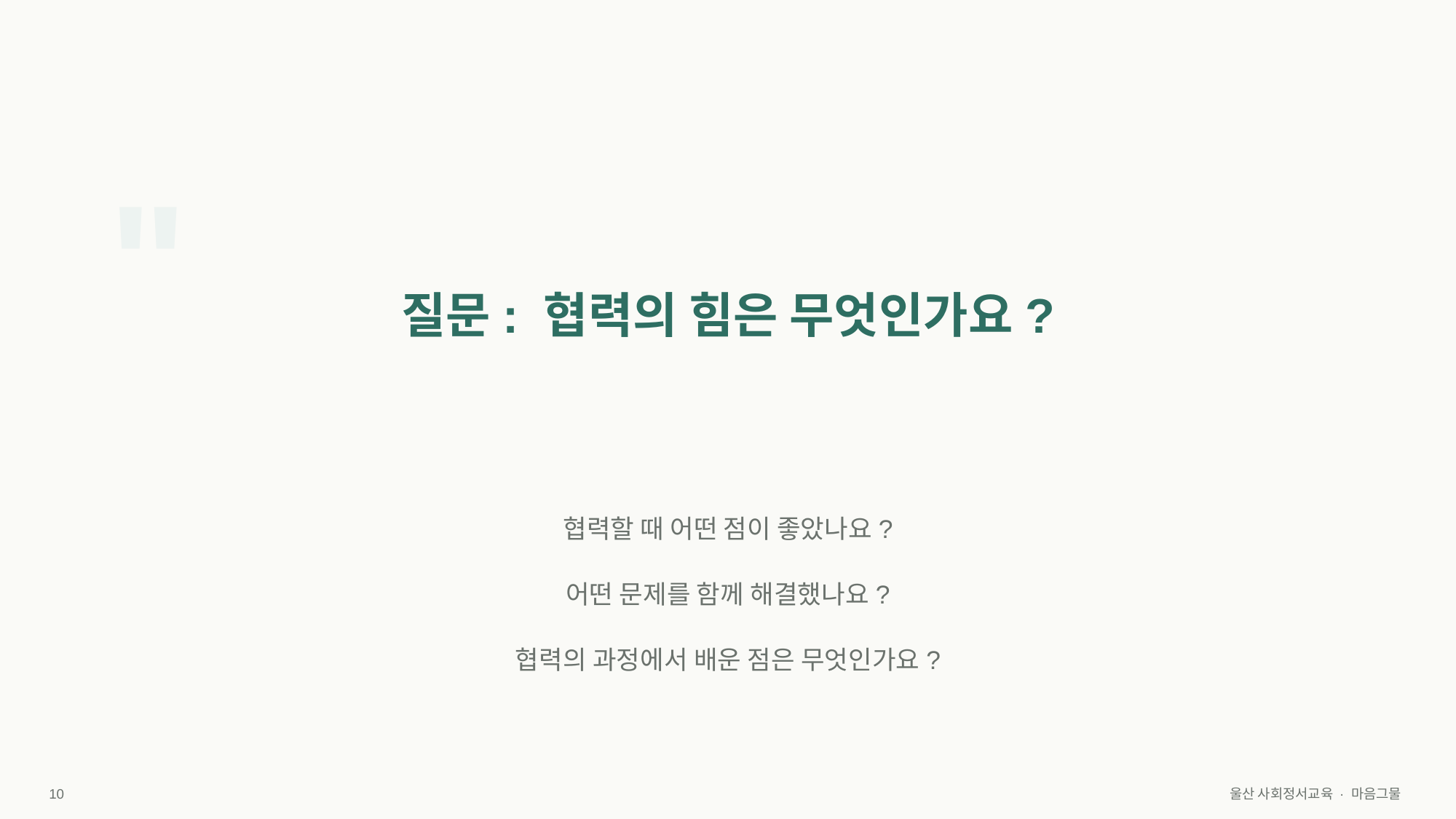

"
질문: 협력의 힘은 무엇인가요?
협력할 때 어떤 점이 좋았나요?
어떤 문제를 함께 해결했나요?
협력의 과정에서 배운 점은 무엇인가요?
10
울산 사회정서교육 · 마음그물